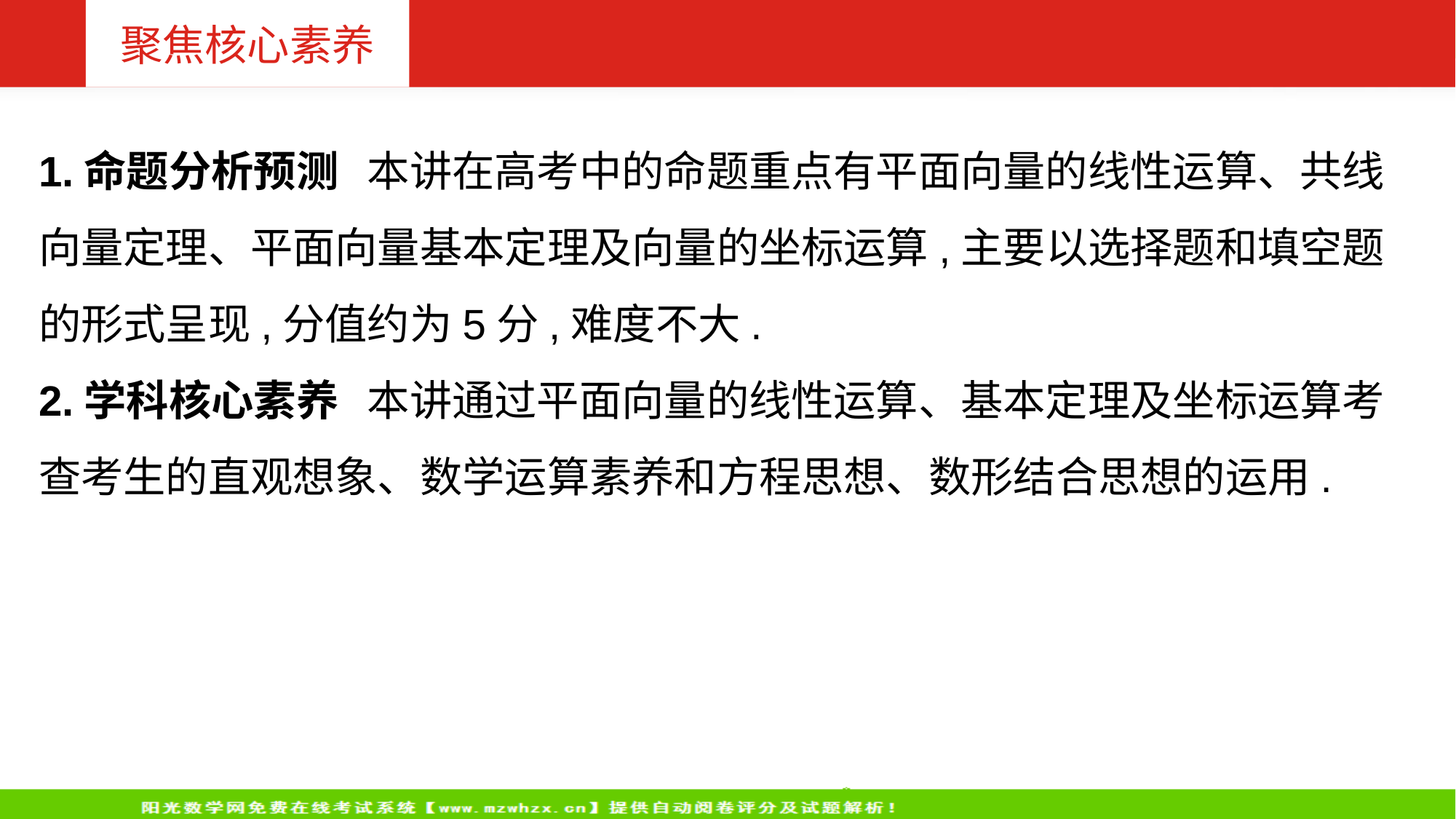

聚焦核心素养
1.命题分析预测   本讲在高考中的命题重点有平面向量的线性运算、共线向量定理、平面向量基本定理及向量的坐标运算,主要以选择题和填空题的形式呈现,分值约为5分,难度不大.
2.学科核心素养   本讲通过平面向量的线性运算、基本定理及坐标运算考查考生的直观想象、数学运算素养和方程思想、数形结合思想的运用.